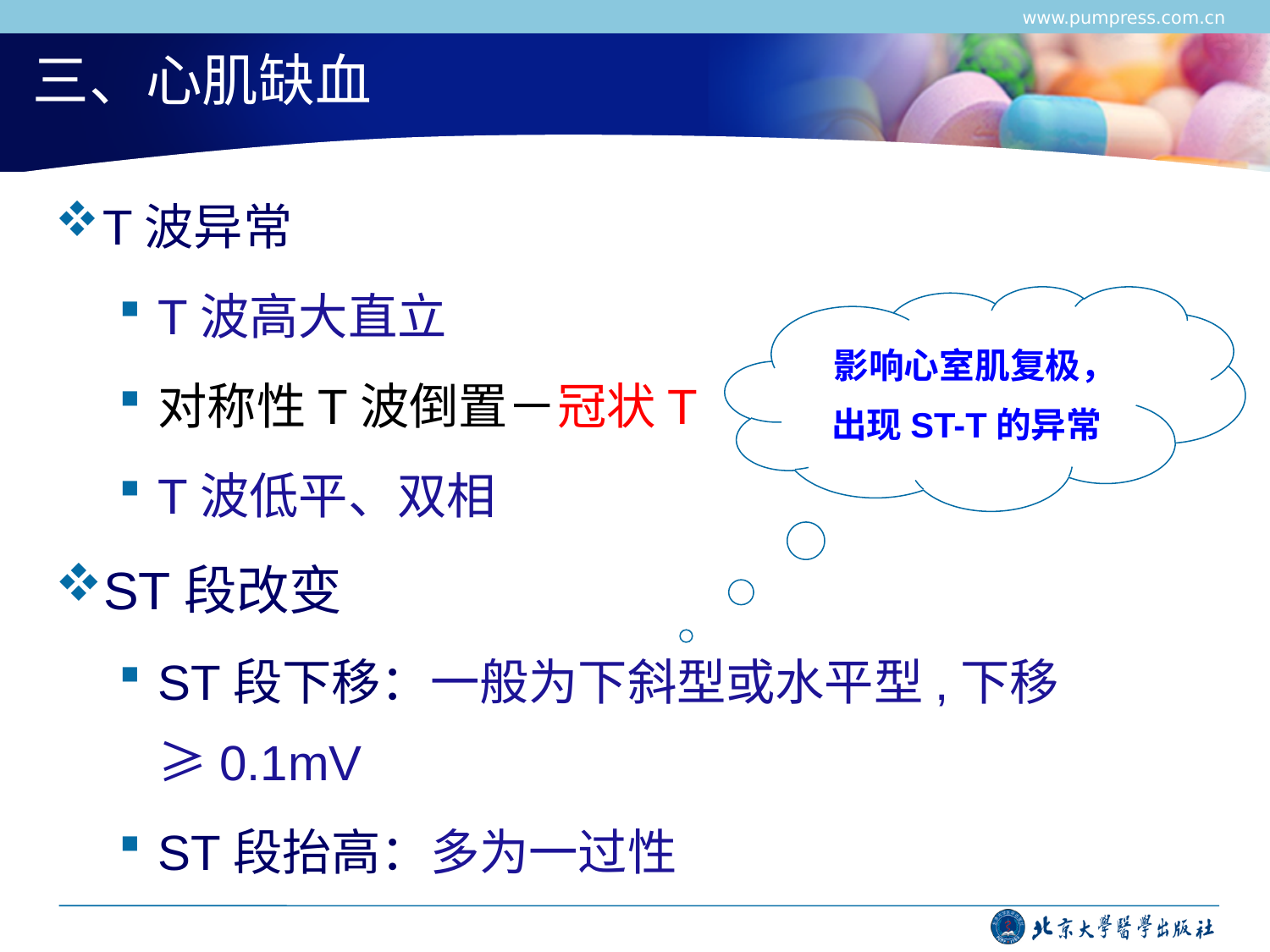

www.pumpress.com.cn
# 三、心肌缺血
T波异常
T波高大直立
对称性T波倒置－冠状T
T波低平、双相
ST段改变
ST段下移：一般为下斜型或水平型,下移≥0.1mV
ST段抬高：多为一过性

 影响心室肌复极，出现ST-T的异常